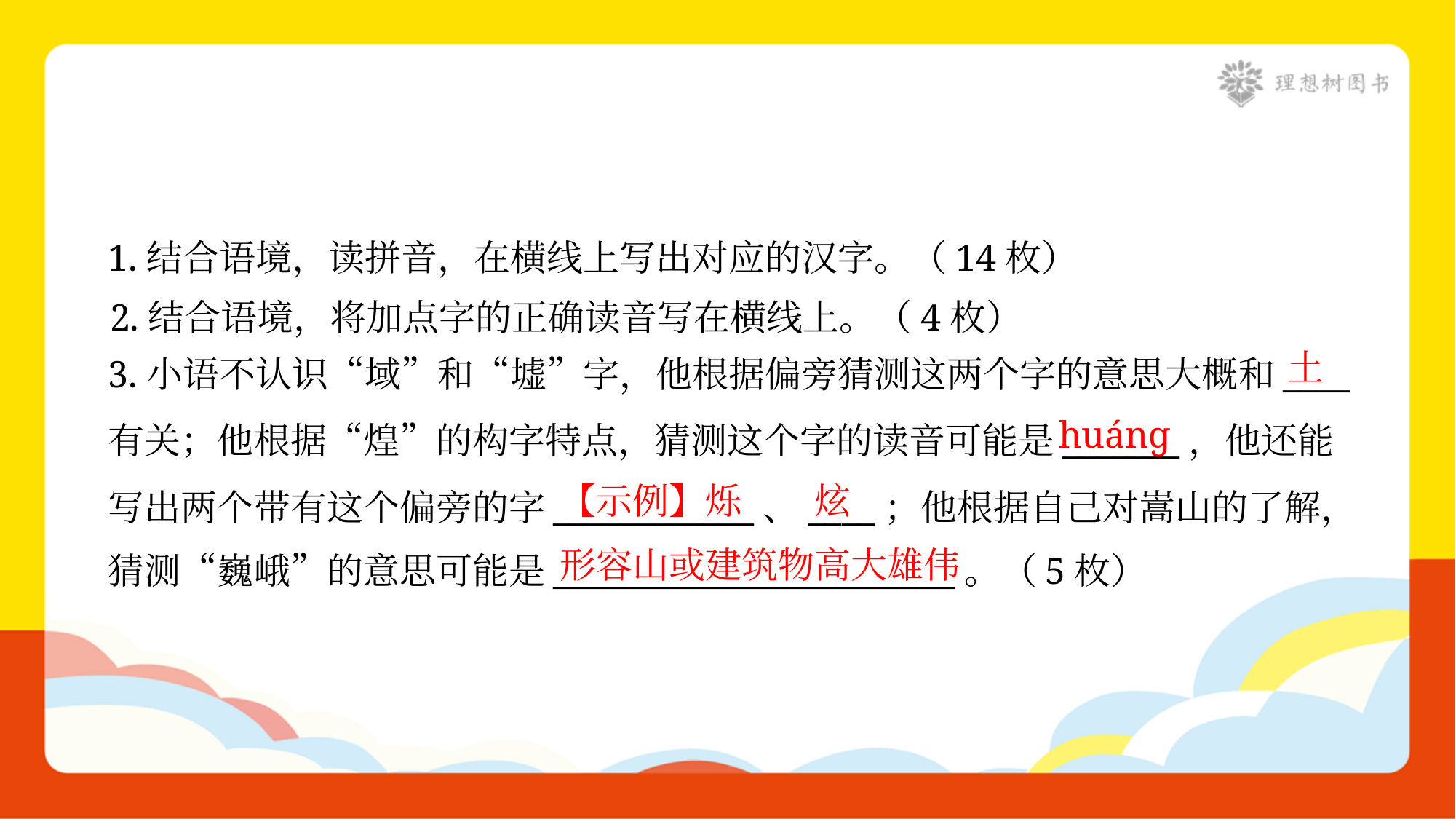

1.结合语境，读拼音，在横线上写出对应的汉字。（14枚）
2.结合语境，将加点字的正确读音写在横线上。（4枚）
土
3.小语不认识“域”和“墟”字，他根据偏旁猜测这两个字的意思大概和____
有关；他根据“煌”的构字特点，猜测这个字的读音可能是_______，他还能
写出两个带有这个偏旁的字____________、____；他根据自己对嵩山的了解，
猜测“巍峨”的意思可能是________________________。（5枚）
huánɡ
【示例】烁
炫
形容山或建筑物高大雄伟